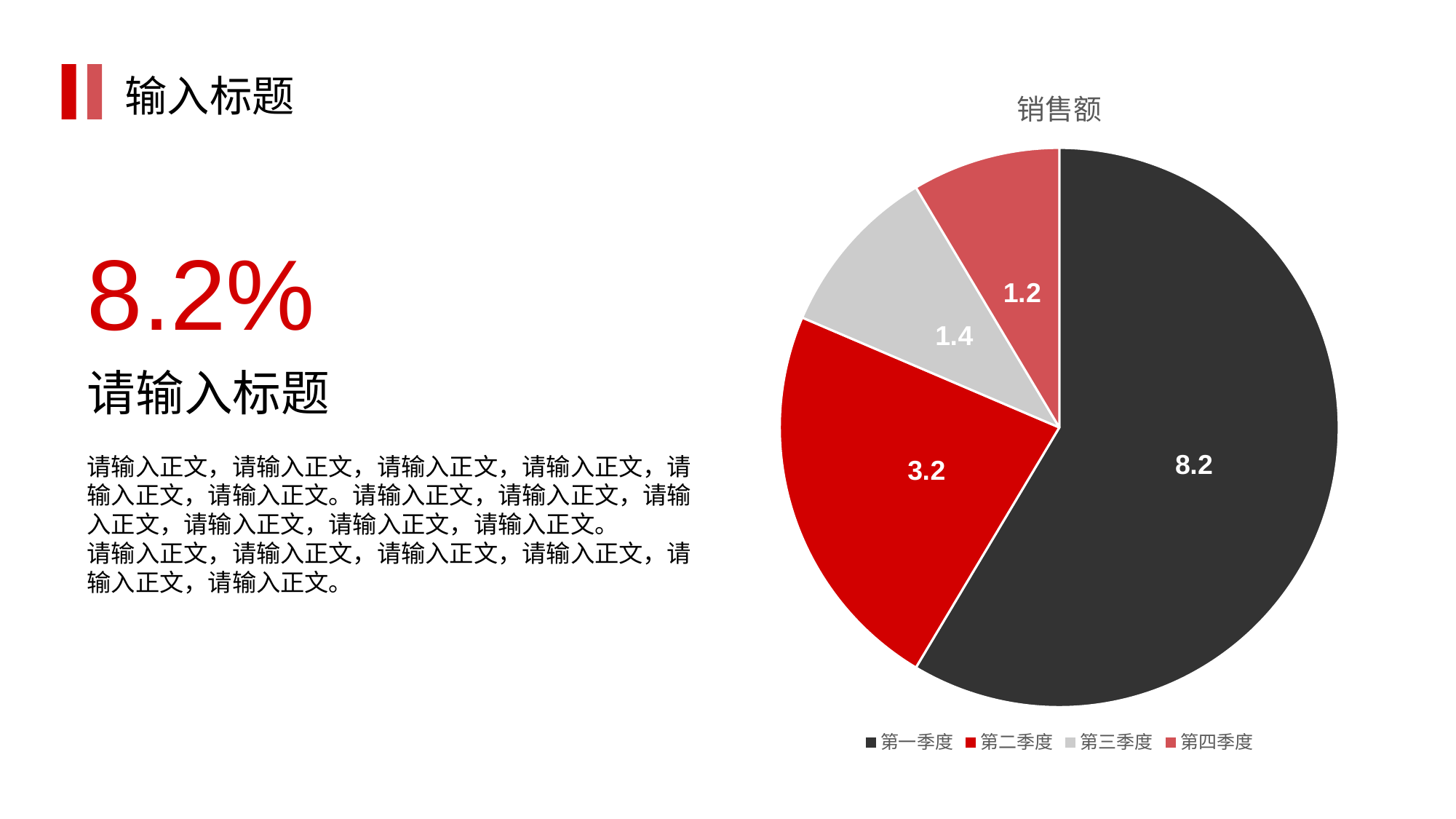

输入标题

### Chart:

| Category | 销售额 |
|---|---|
| 第一季度 | 8.2 |
| 第二季度 | 3.2 |
| 第三季度 | 1.4 |
| 第四季度 | 1.2 |
8.2%
请输入标题
请输入正文，请输入正文，请输入正文，请输入正文，请输入正文，请输入正文。请输入正文，请输入正文，请输入正文，请输入正文，请输入正文，请输入正文。
请输入正文，请输入正文，请输入正文，请输入正文，请输入正文，请输入正文。